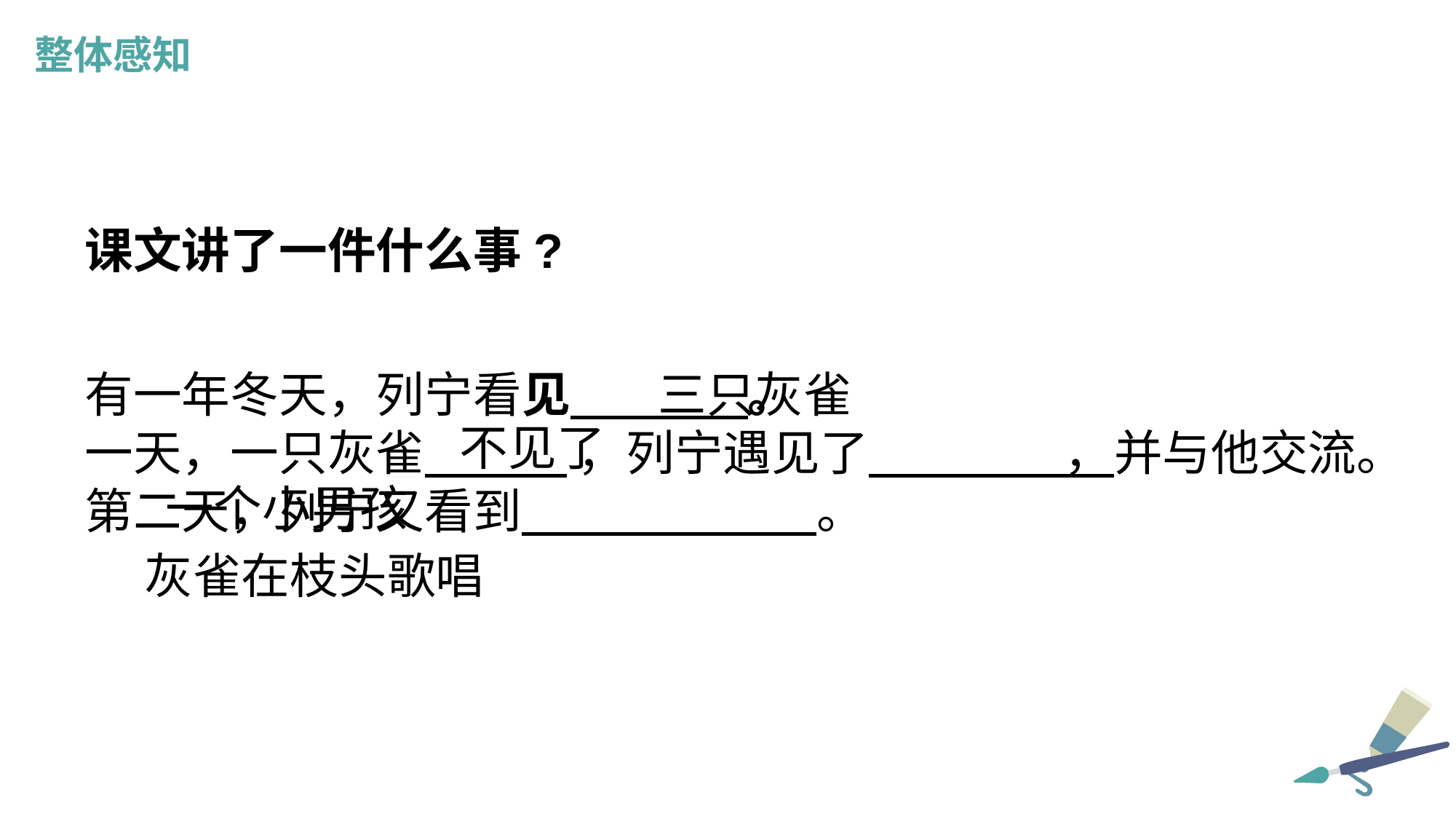

整体感知
课文讲了一件什么事?
有一年冬天，列宁看见                。
一天，一只灰雀              ，列宁遇见了                  ，并与他交流。第二天，列宁又看到                           。
三只灰雀
不见了
一个小男孩
灰雀在枝头歌唱